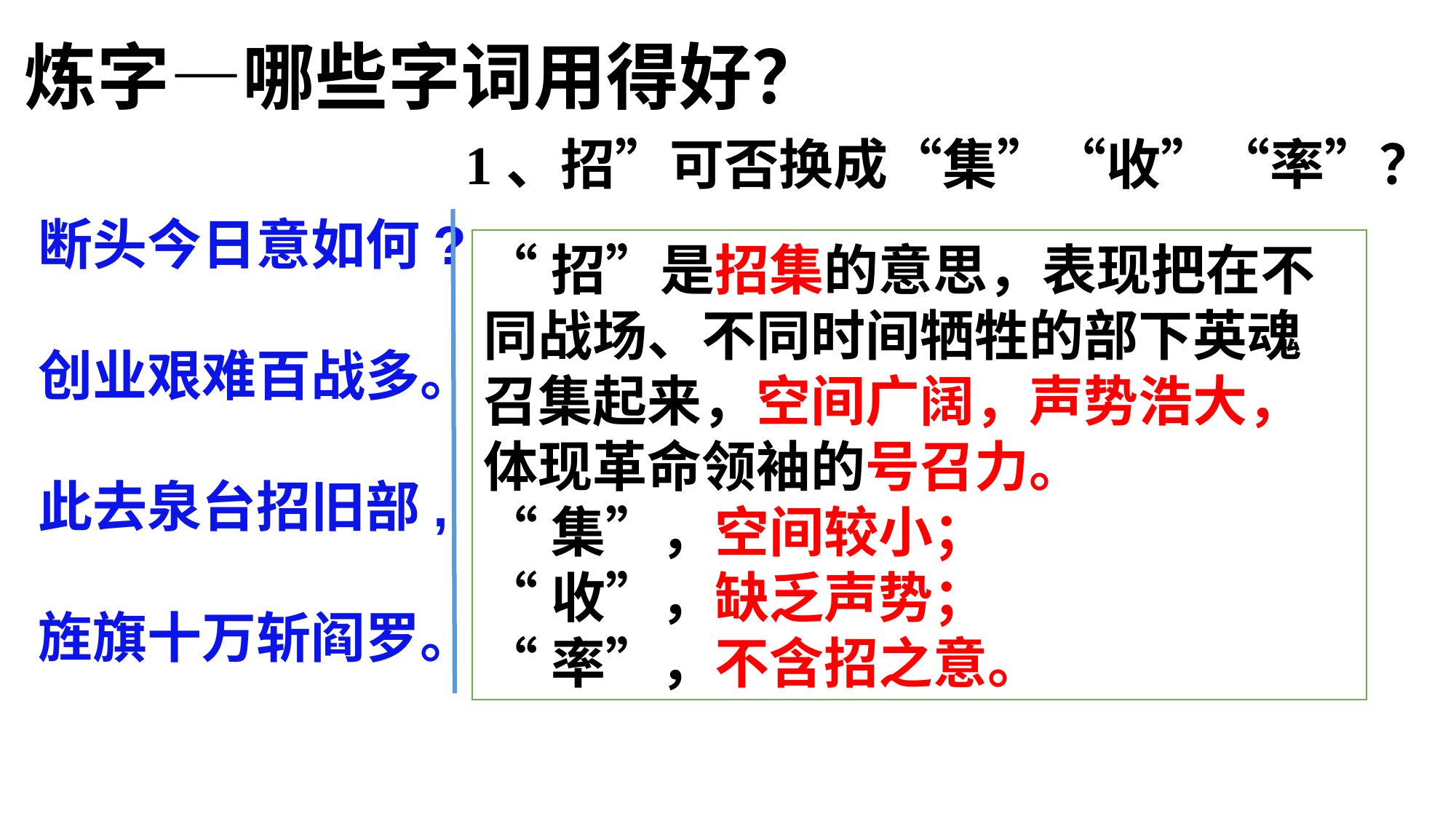

炼字—哪些字词用得好？
1、招”可否换成“集”“收”“率”？
断头今日意如何? 创业艰难百战多。 此去泉台招旧部, 旌旗十万斩阎罗。
“招”是招集的意思，表现把在不同战场、不同时间牺牲的部下英魂召集起来，空间广阔，声势浩大，体现革命领袖的号召力。
“集”，空间较小；
“收”，缺乏声势；
“率”，不含招之意。